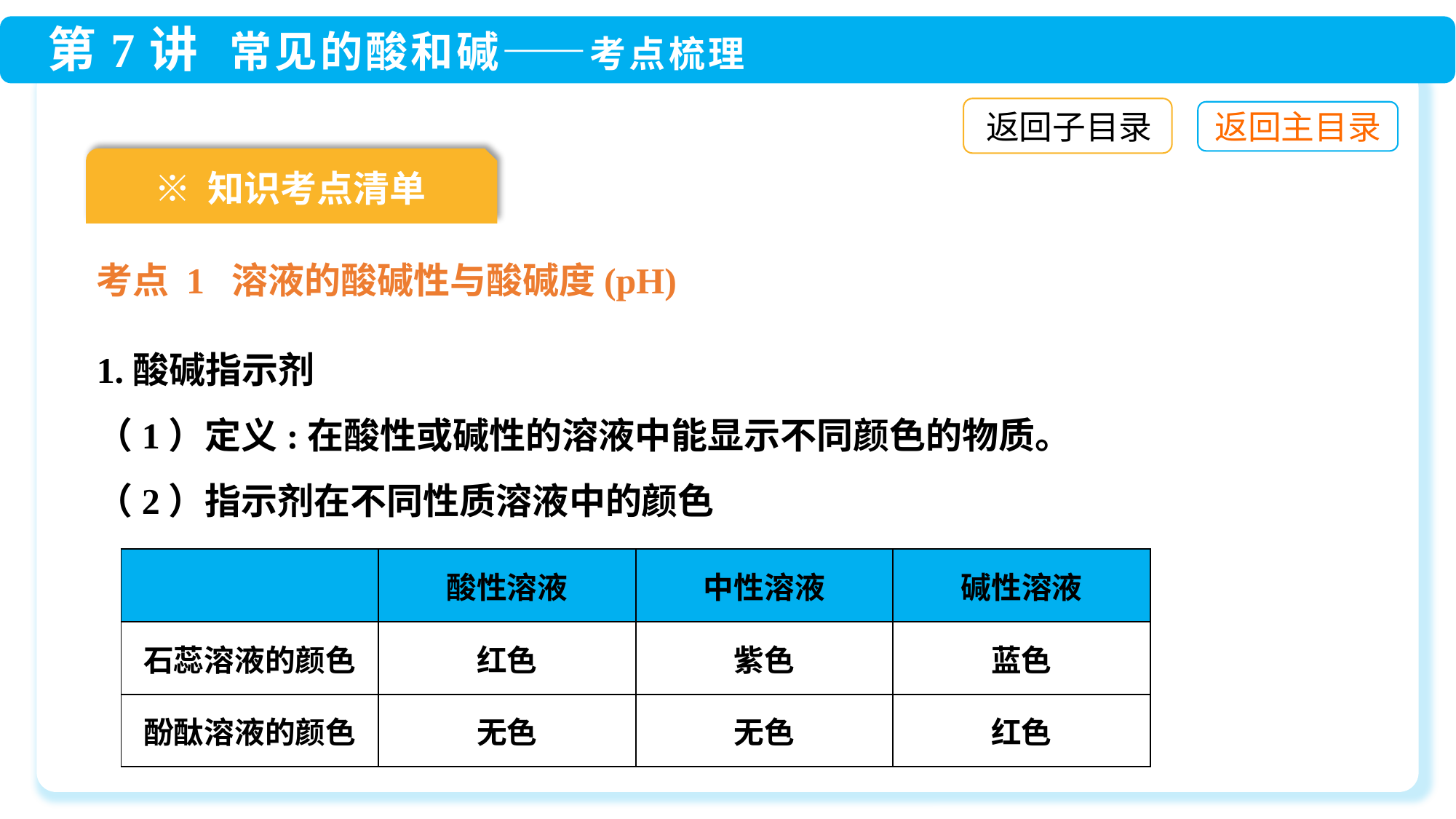

返回子目录
※ 知识考点清单
考点 1  溶液的酸碱性与酸碱度(pH)
1.酸碱指示剂
（1）定义:在酸性或碱性的溶液中能显示不同颜色的物质。
（2）指示剂在不同性质溶液中的颜色

|  | 酸性溶液 | 中性溶液 | 碱性溶液 |
| --- | --- | --- | --- |
| 石蕊溶液的颜色 | 红色 | 紫色 | 蓝色 |
| 酚酞溶液的颜色 | 无色 | 无色 | 红色 |